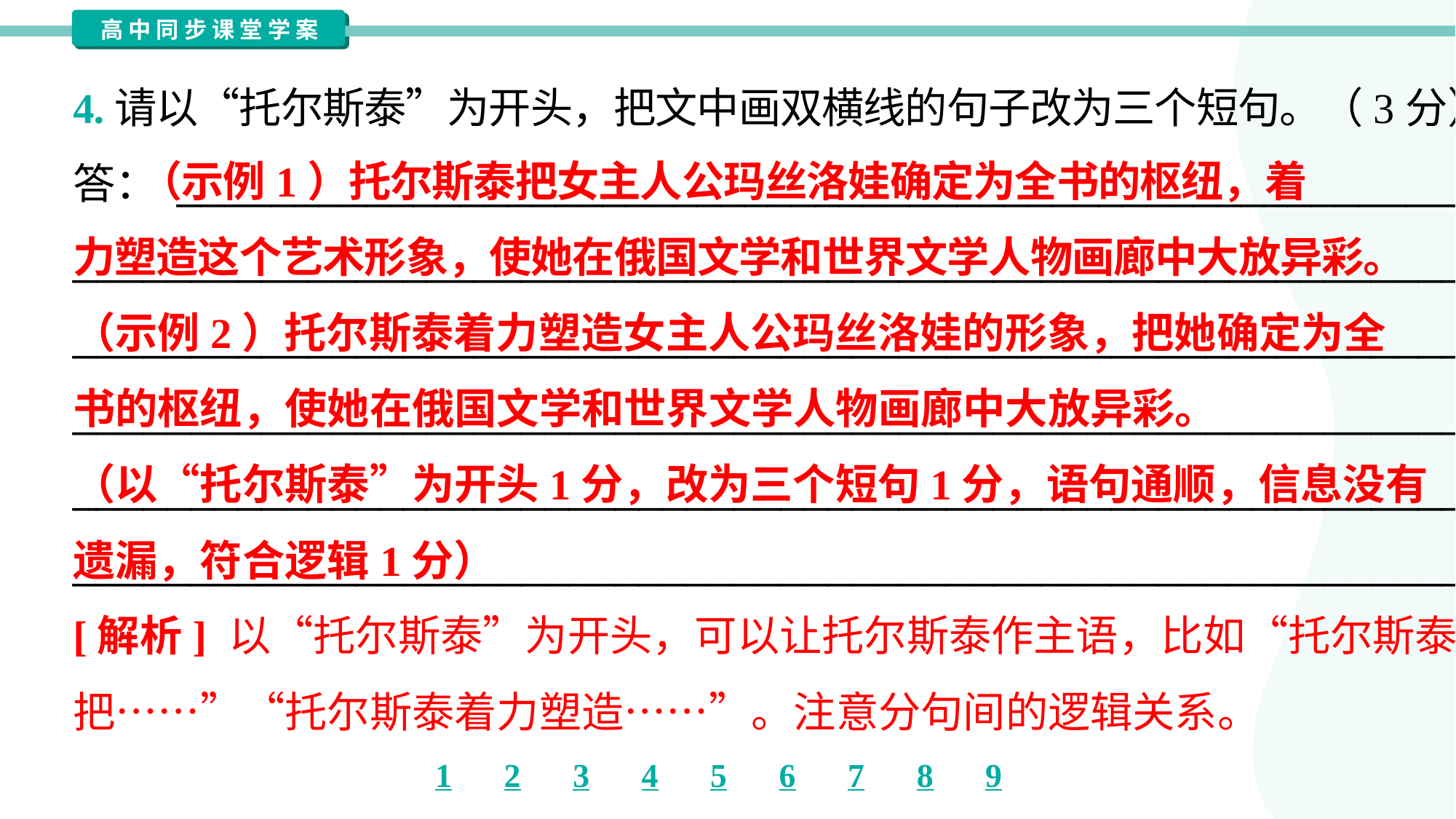

4.请以“托尔斯泰”为开头，把文中画双横线的句子改为三个短句。（3分）
答： ________________________________________________________
_____________________________________________________________
_____________________________________________________________
_____________________________________________________________
_____________________________________________________________
_____________________________________________________________
      （示例1）托尔斯泰把女主人公玛丝洛娃确定为全书的枢纽，着
力塑造这个艺术形象，使她在俄国文学和世界文学人物画廊中大放异彩。
（示例2）托尔斯泰着力塑造女主人公玛丝洛娃的形象，把她确定为全
书的枢纽，使她在俄国文学和世界文学人物画廊中大放异彩。
（以“托尔斯泰”为开头1分，改为三个短句1分，语句通顺，信息没有
遗漏，符合逻辑1分）
[解析] 以“托尔斯泰”为开头，可以让托尔斯泰作主语，比如“托尔斯泰
把……”“托尔斯泰着力塑造……”。注意分句间的逻辑关系。